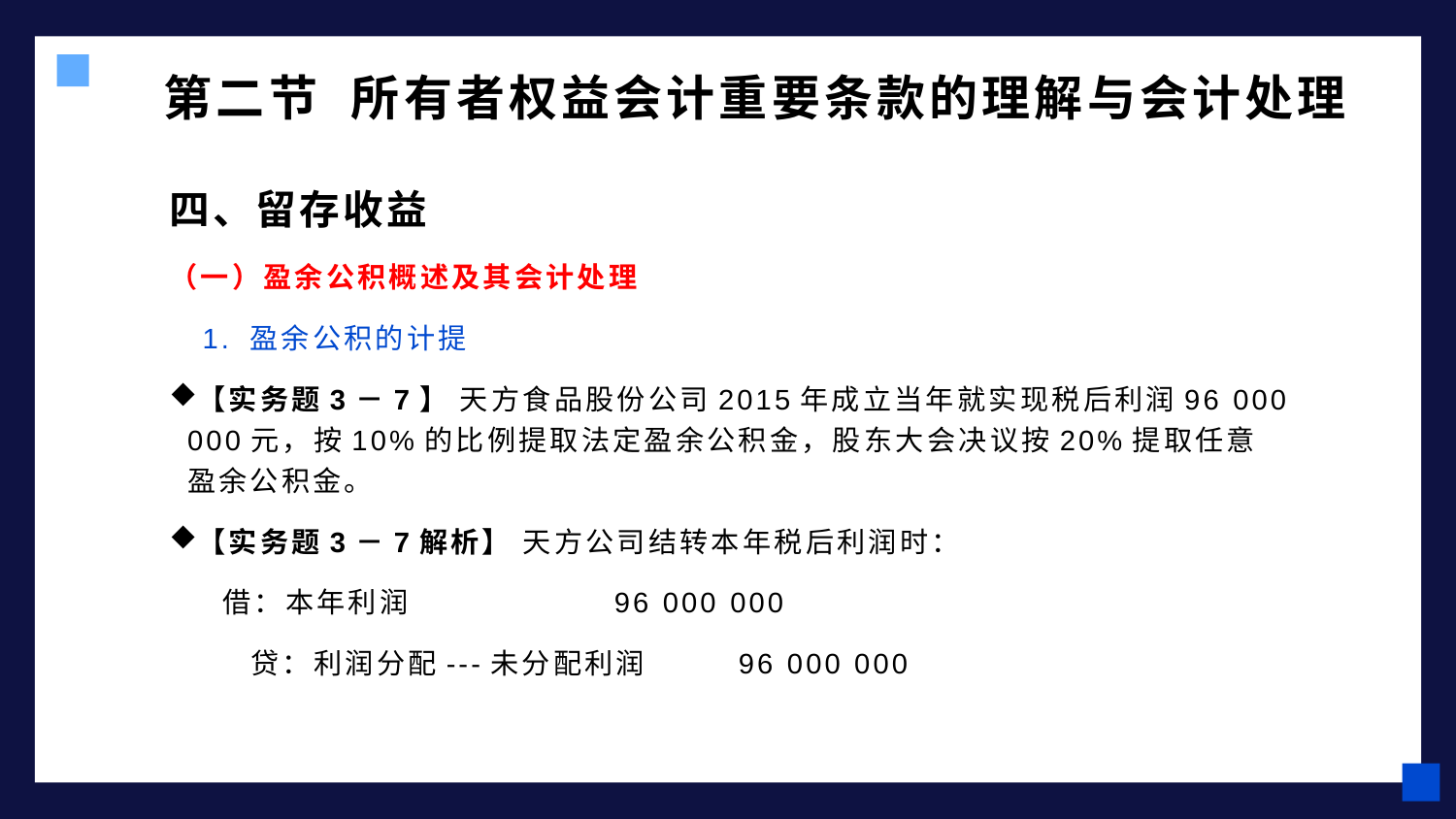

# 第二节  所有者权益会计重要条款的理解与会计处理
四、留存收益
（一）盈余公积概述及其会计处理
   1. 盈余公积的计提
【实务题3－7】 天方食品股份公司2015年成立当年就实现税后利润96 000 000元，按10%的比例提取法定盈余公积金，股东大会决议按20%提取任意盈余公积金。
【实务题3－7解析】 天方公司结转本年税后利润时：
     借：本年利润                     96 000 000
        贷：利润分配---未分配利润         96 000 000